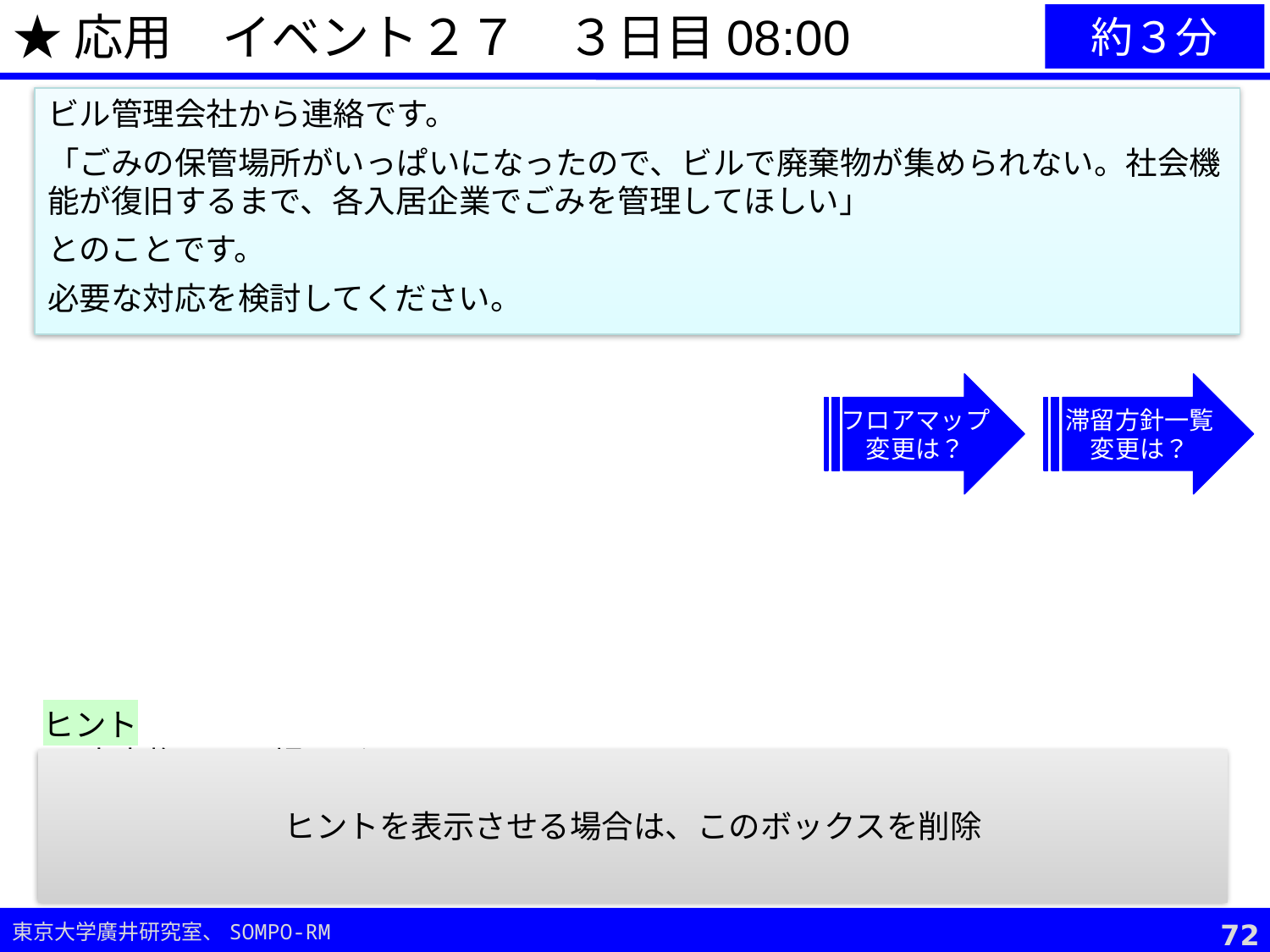

★応用　イベント２７　３日目08:00
約３分
ビル管理会社から連絡です。
「ごみの保管場所がいっぱいになったので、ビルで廃棄物が集められない。社会機能が復旧するまで、各入居企業でごみを管理してほしい」
とのことです。
必要な対応を検討してください。
フロアマップ
変更は？
滞留方針一覧
変更は？
ヒント
廃棄物の置き場をどうするか？
衛生面、臭いへの配慮も必要だが、非常口への動線を妨げないことも重要。
ヒントを表示させる場合は、このボックスを削除
72